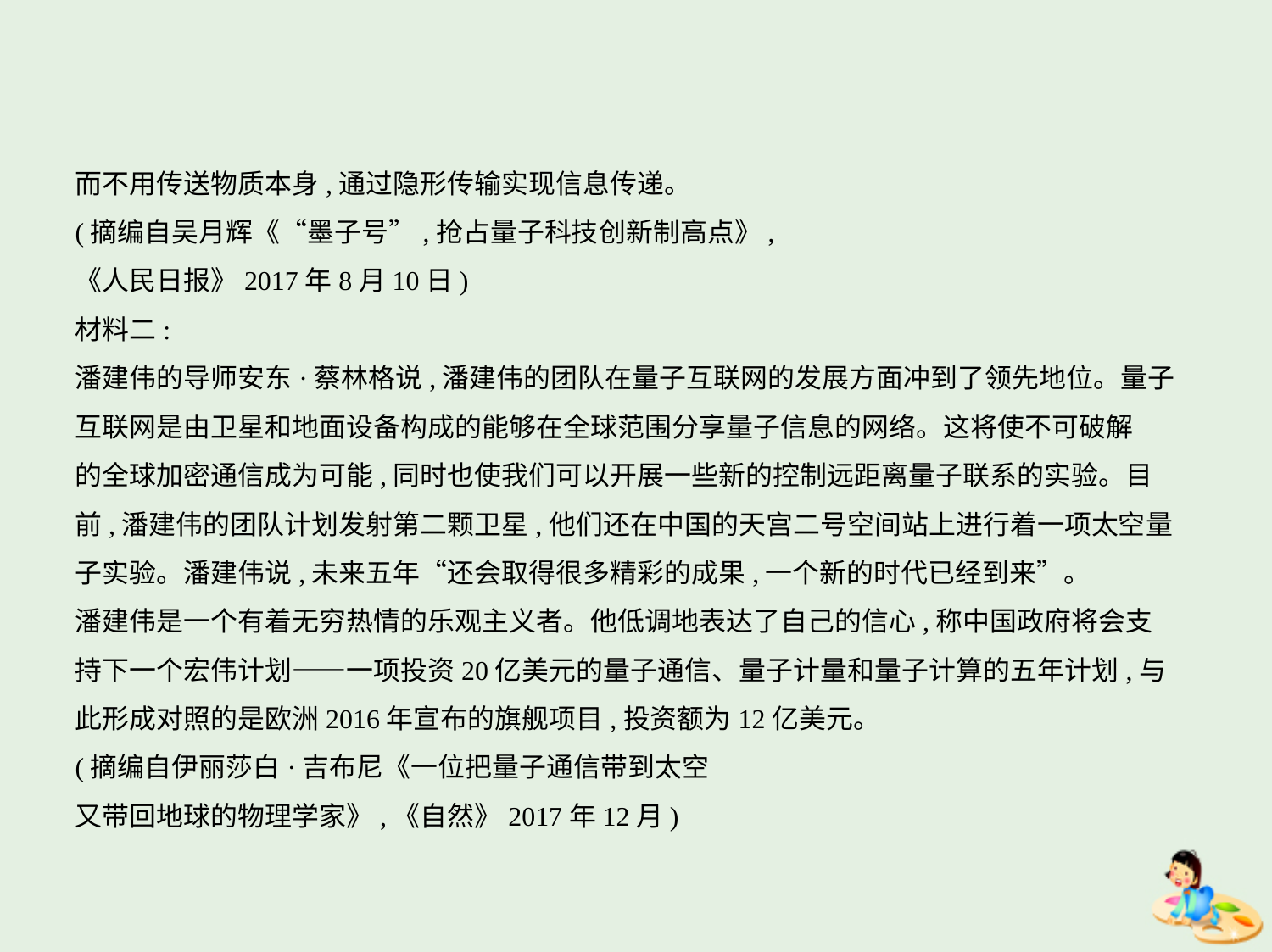

而不用传送物质本身,通过隐形传输实现信息传递。
(摘编自吴月辉《“墨子号”,抢占量子科技创新制高点》,
《人民日报》2017年8月10日)
材料二:
潘建伟的导师安东·蔡林格说,潘建伟的团队在量子互联网的发展方面冲到了领先地位。量子
互联网是由卫星和地面设备构成的能够在全球范围分享量子信息的网络。这将使不可破解
的全球加密通信成为可能,同时也使我们可以开展一些新的控制远距离量子联系的实验。目
前,潘建伟的团队计划发射第二颗卫星,他们还在中国的天宫二号空间站上进行着一项太空量
子实验。潘建伟说,未来五年“还会取得很多精彩的成果,一个新的时代已经到来”。
潘建伟是一个有着无穷热情的乐观主义者。他低调地表达了自己的信心,称中国政府将会支
持下一个宏伟计划——一项投资20亿美元的量子通信、量子计量和量子计算的五年计划,与
此形成对照的是欧洲2016年宣布的旗舰项目,投资额为12亿美元。
(摘编自伊丽莎白·吉布尼《一位把量子通信带到太空
又带回地球的物理学家》,《自然》2017年12月)